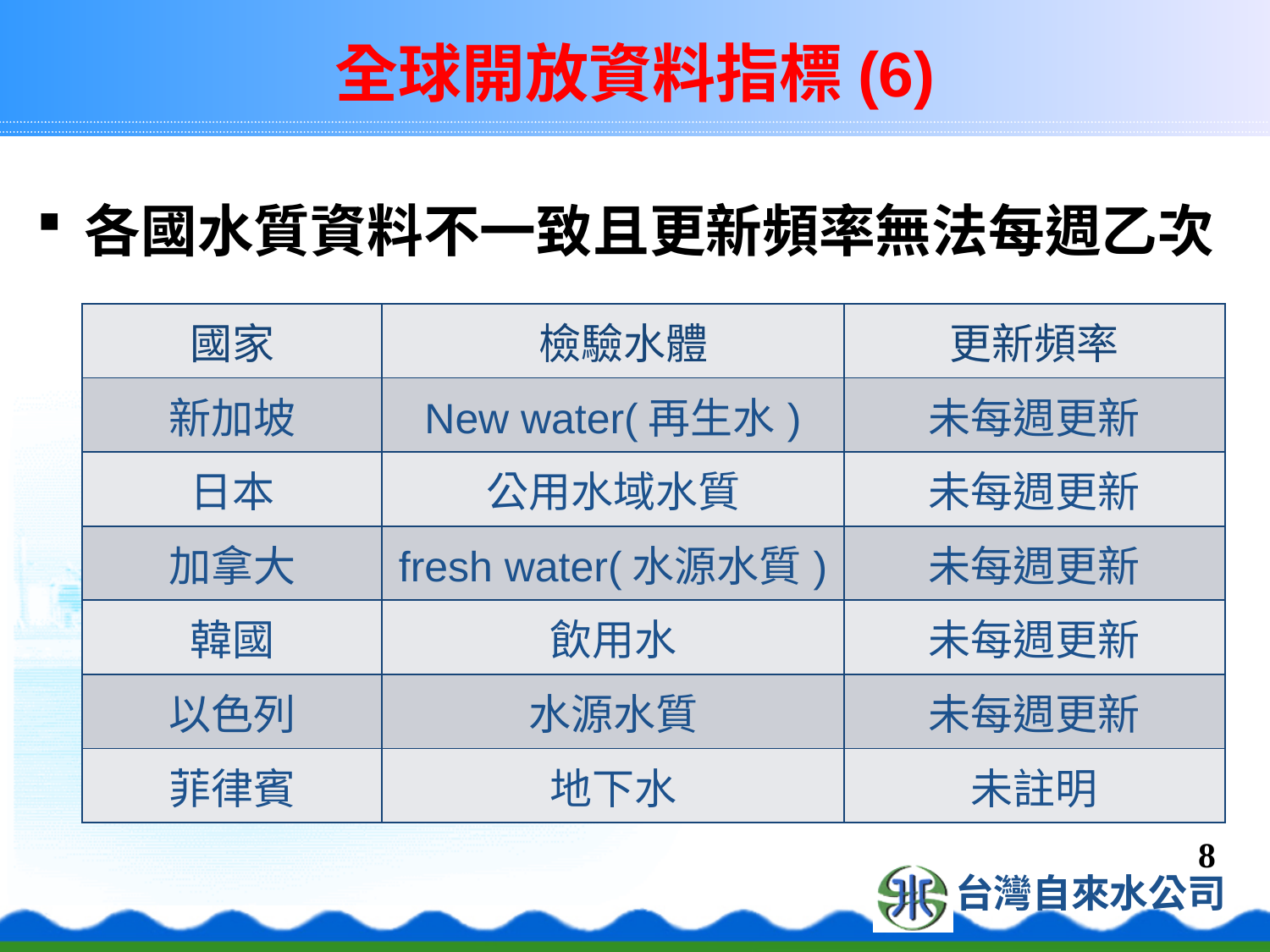

# 全球開放資料指標(6)
各國水質資料不一致且更新頻率無法每週乙次
| 國家 | 檢驗水體 | 更新頻率 |
| --- | --- | --- |
| 新加坡 | New water(再生水) | 未每週更新 |
| 日本 | 公用水域水質 | 未每週更新 |
| 加拿大 | fresh water(水源水質) | 未每週更新 |
| 韓國 | 飲用水 | 未每週更新 |
| 以色列 | 水源水質 | 未每週更新 |
| 菲律賓 | 地下水 | 未註明 |

8